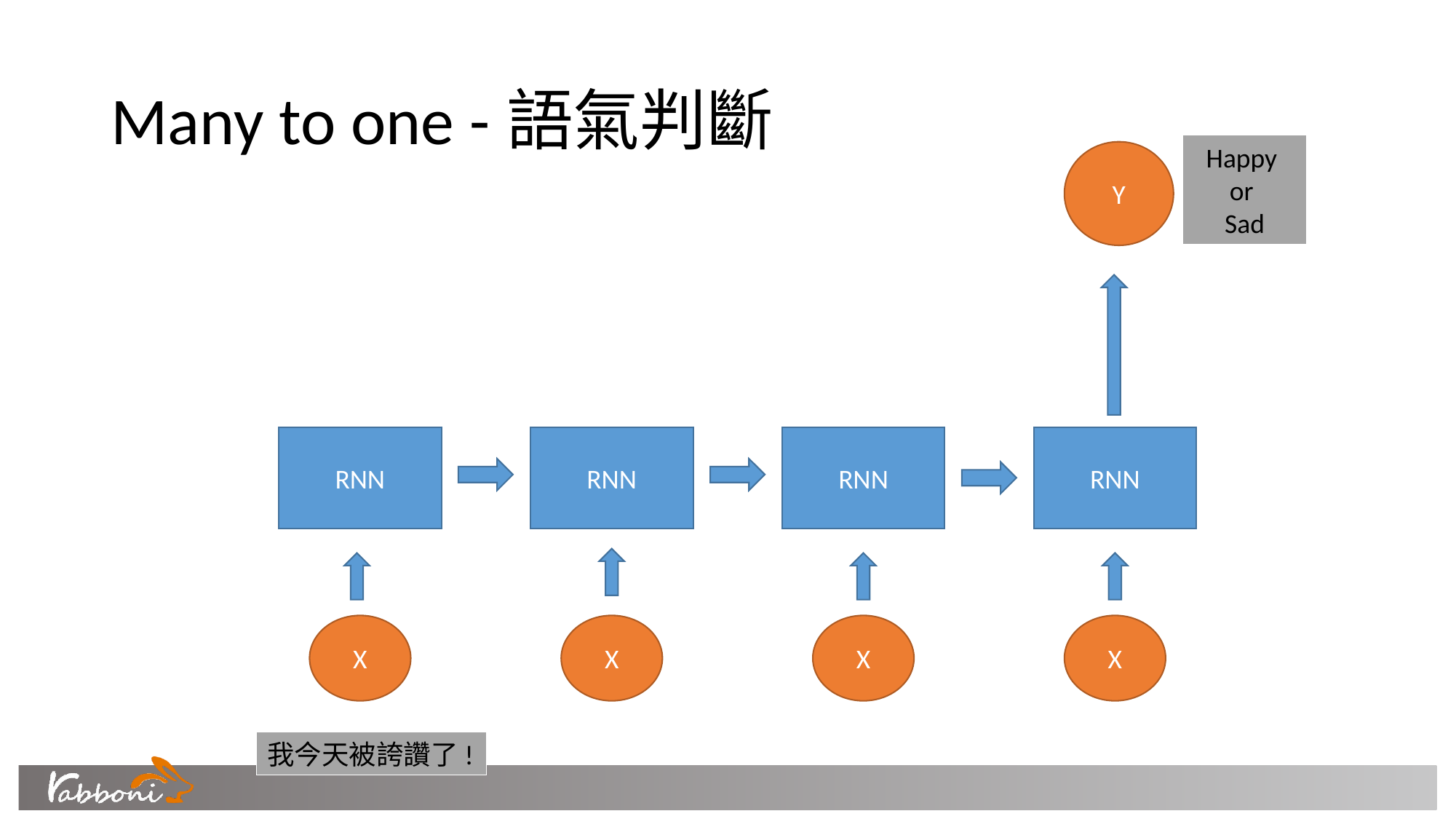

# Many to one -語氣判斷
Happy
or
Sad
Y

RNN
RNN
RNN
RNN

X
X
X
X
我今天被誇讚了!